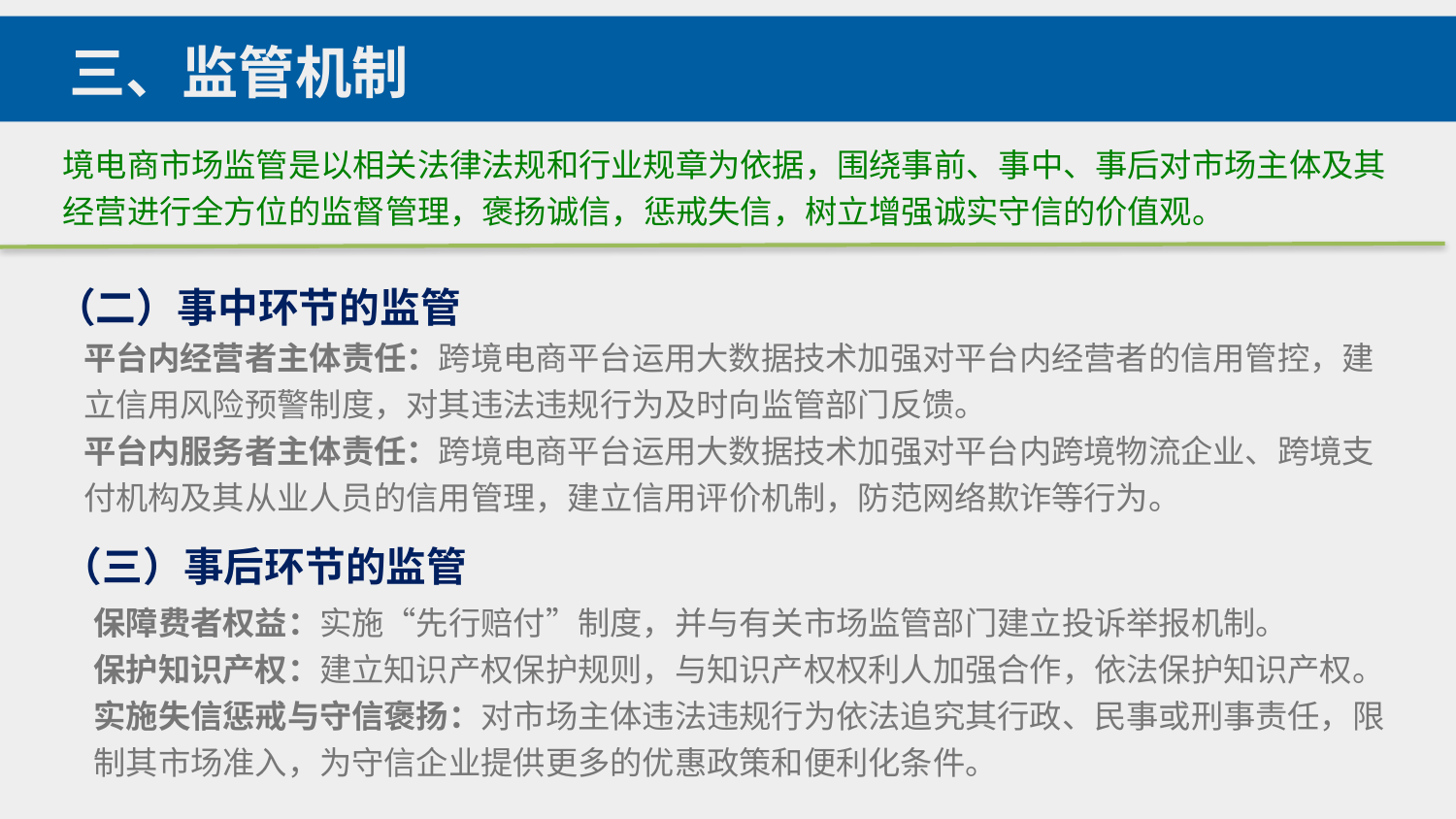

三、监管机制
境电商市场监管是以相关法律法规和行业规章为依据，围绕事前、事中、事后对市场主体及其经营进行全方位的监督管理，褒扬诚信，惩戒失信，树立增强诚实守信的价值观。
（二）事中环节的监管
平台内经营者主体责任：跨境电商平台运用大数据技术加强对平台内经营者的信用管控，建立信用风险预警制度，对其违法违规行为及时向监管部门反馈。
平台内服务者主体责任：跨境电商平台运用大数据技术加强对平台内跨境物流企业、跨境支付机构及其从业人员的信用管理，建立信用评价机制，防范网络欺诈等行为。
（三）事后环节的监管
保障费者权益：实施“先行赔付”制度，并与有关市场监管部门建立投诉举报机制。
保护知识产权：建立知识产权保护规则，与知识产权权利人加强合作，依法保护知识产权。
实施失信惩戒与守信褒扬：对市场主体违法违规行为依法追究其行政、民事或刑事责任，限制其市场准入，为守信企业提供更多的优惠政策和便利化条件。